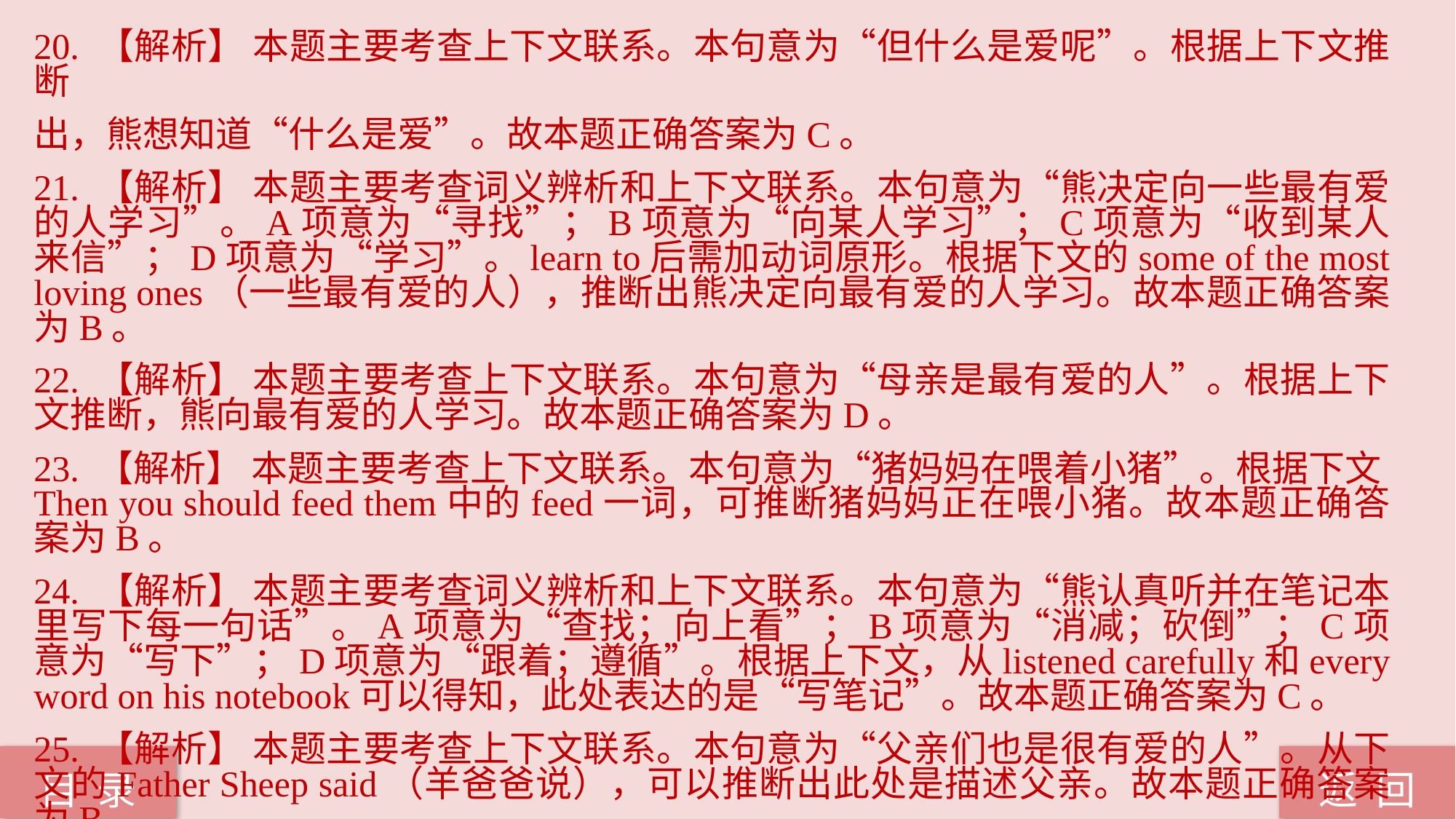

20. 【解析】 本题主要考查上下文联系。本句意为“但什么是爱呢”。根据上下文推断
出，熊想知道“什么是爱”。故本题正确答案为C。
21. 【解析】 本题主要考查词义辨析和上下文联系。本句意为“熊决定向一些最有爱的人学习”。A项意为“寻找”；B项意为“向某人学习”；C项意为“收到某人来信”；D项意为“学习”。learn to后需加动词原形。根据下文的some of the most loving ones（一些最有爱的人），推断出熊决定向最有爱的人学习。故本题正确答案为B。
22. 【解析】 本题主要考查上下文联系。本句意为“母亲是最有爱的人”。根据上下文推断，熊向最有爱的人学习。故本题正确答案为D。
23. 【解析】 本题主要考查上下文联系。本句意为“猪妈妈在喂着小猪”。根据下文Then you should feed them中的feed一词，可推断猪妈妈正在喂小猪。故本题正确答案为B。
24. 【解析】 本题主要考查词义辨析和上下文联系。本句意为“熊认真听并在笔记本里写下每一句话”。A项意为“查找；向上看”；B项意为“消减；砍倒”；C项意为“写下”；D项意为“跟着；遵循”。根据上下文，从listened carefully和every word on his notebook可以得知，此处表达的是“写笔记”。故本题正确答案为C。
25. 【解析】 本题主要考查上下文联系。本句意为“父亲们也是很有爱的人”。从下文的Father Sheep said（羊爸爸说），可以推断出此处是描述父亲。故本题正确答案为B。
返  回